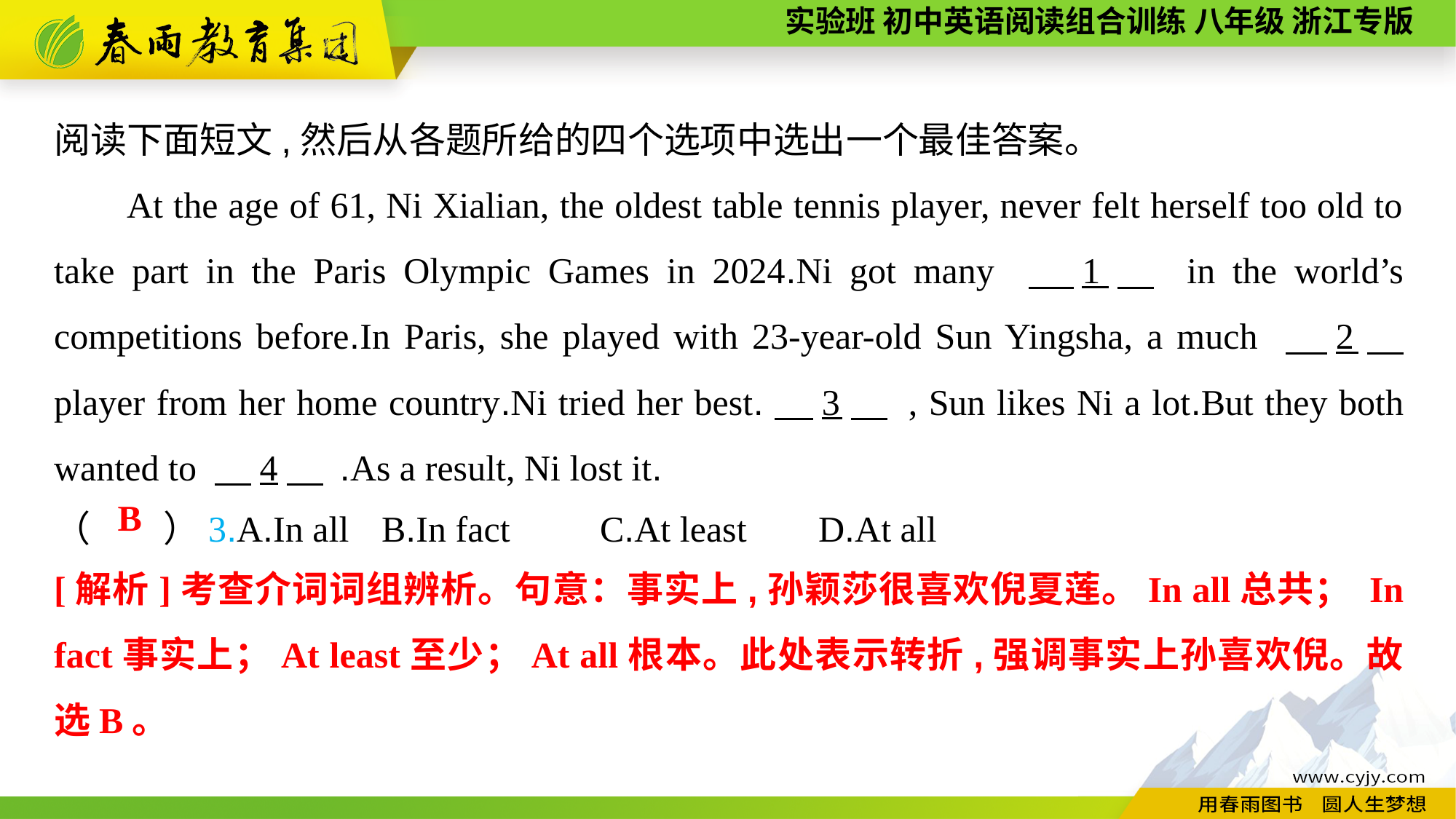

阅读下面短文,然后从各题所给的四个选项中选出一个最佳答案。
At the age of 61, Ni Xialian, the oldest table tennis player, never felt herself too old to take part in the Paris Olympic Games in 2024.Ni got many 　1　 in the world’s competitions before.In Paris, she played with 23-year-old Sun Yingsha, a much 　2　 player from her home country.Ni tried her best.　3　 , Sun likes Ni a lot.But they both wanted to 　4　 .As a result, Ni lost it.
（　　）3.A.In all	B.In fact	C.At least	D.At all
B
[解析]考查介词词组辨析。句意：事实上,孙颖莎很喜欢倪夏莲。In all总共； In fact事实上；At least至少；At all根本。此处表示转折,强调事实上孙喜欢倪。故选B。